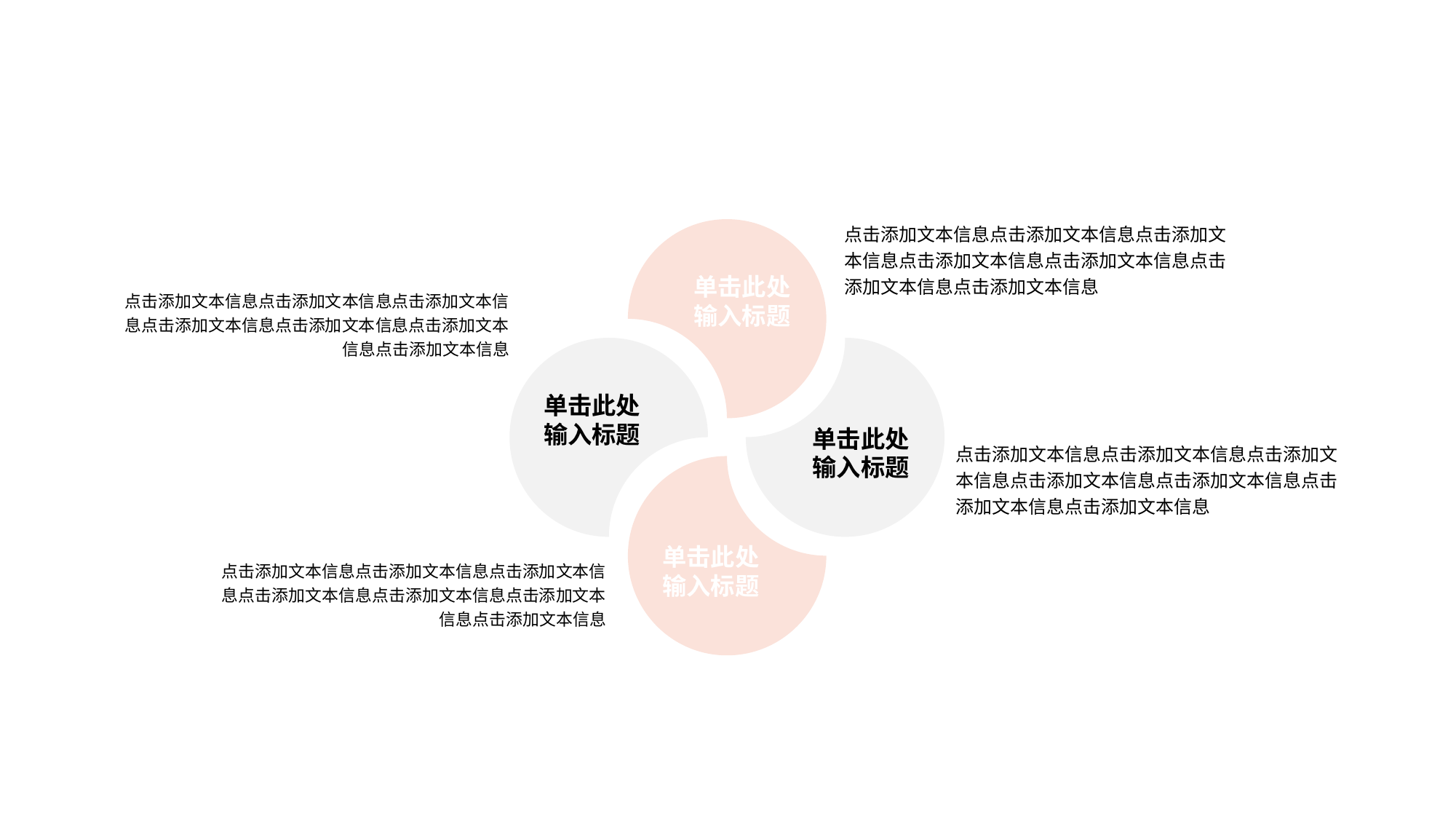

点击添加文本信息点击添加文本信息点击添加文本信息点击添加文本信息点击添加文本信息点击添加文本信息点击添加文本信息

单击此处
输入标题
点击添加文本信息点击添加文本信息点击添加文本信息点击添加文本信息点击添加文本信息点击添加文本信息点击添加文本信息

单击此处
输入标题
单击此处
输入标题
点击添加文本信息点击添加文本信息点击添加文本信息点击添加文本信息点击添加文本信息点击添加文本信息点击添加文本信息

单击此处
输入标题
点击添加文本信息点击添加文本信息点击添加文本信息点击添加文本信息点击添加文本信息点击添加文本信息点击添加文本信息